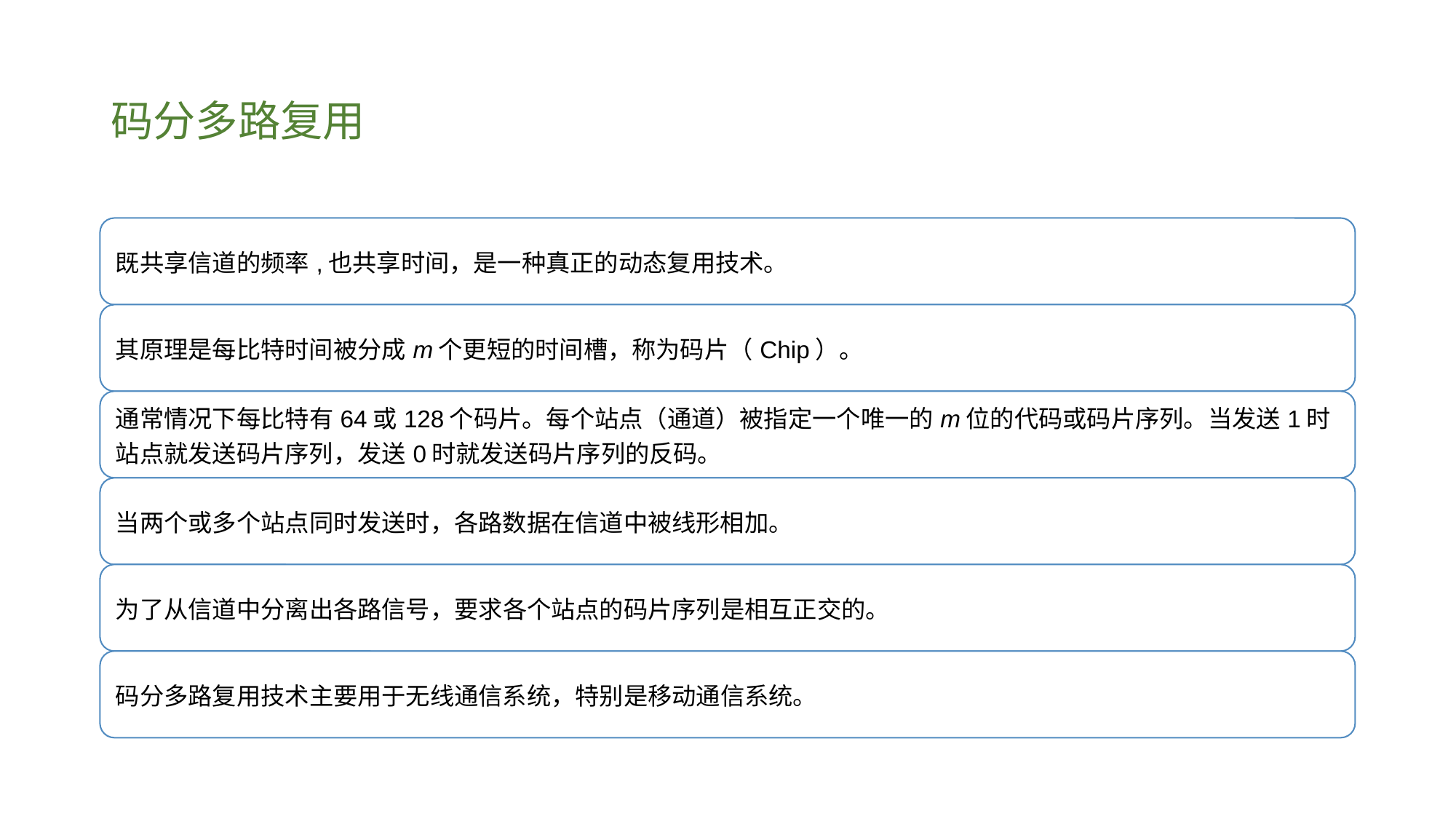

# 码分多路复用
既共享信道的频率,也共享时间，是一种真正的动态复用技术。
其原理是每比特时间被分成m个更短的时间槽，称为码片（Chip）。
通常情况下每比特有64或128个码片。每个站点（通道）被指定一个唯一的m位的代码或码片序列。当发送1时站点就发送码片序列，发送0时就发送码片序列的反码。
当两个或多个站点同时发送时，各路数据在信道中被线形相加。
为了从信道中分离出各路信号，要求各个站点的码片序列是相互正交的。
码分多路复用技术主要用于无线通信系统，特别是移动通信系统。